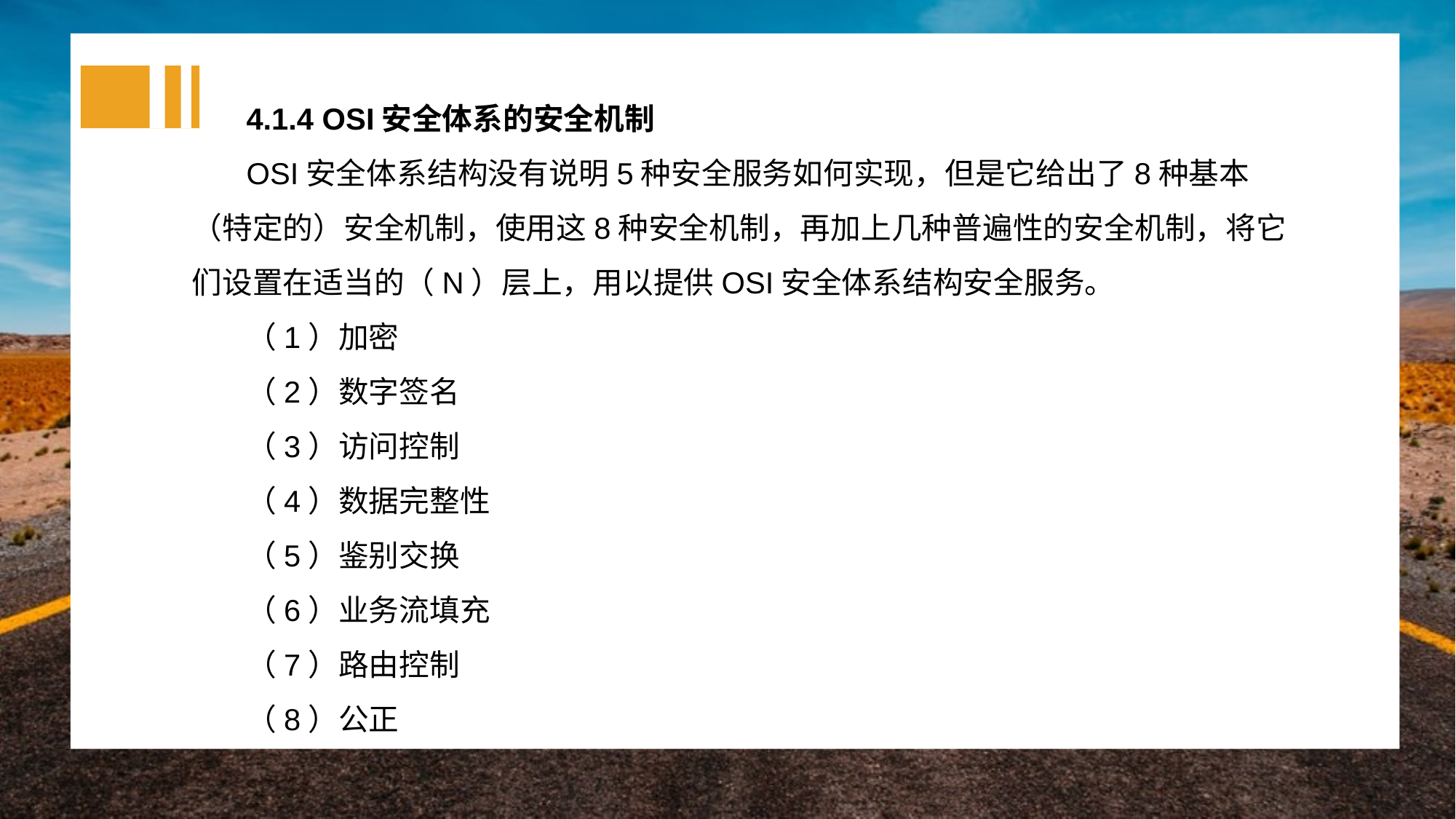

4.1.4 OSI安全体系的安全机制
OSI安全体系结构没有说明5种安全服务如何实现，但是它给出了8种基本（特定的）安全机制，使用这8种安全机制，再加上几种普遍性的安全机制，将它们设置在适当的（N）层上，用以提供OSI安全体系结构安全服务。
（1）加密
（2）数字签名
（3）访问控制
（4）数据完整性
（5）鉴别交换
（6）业务流填充
（7）路由控制
（8）公正